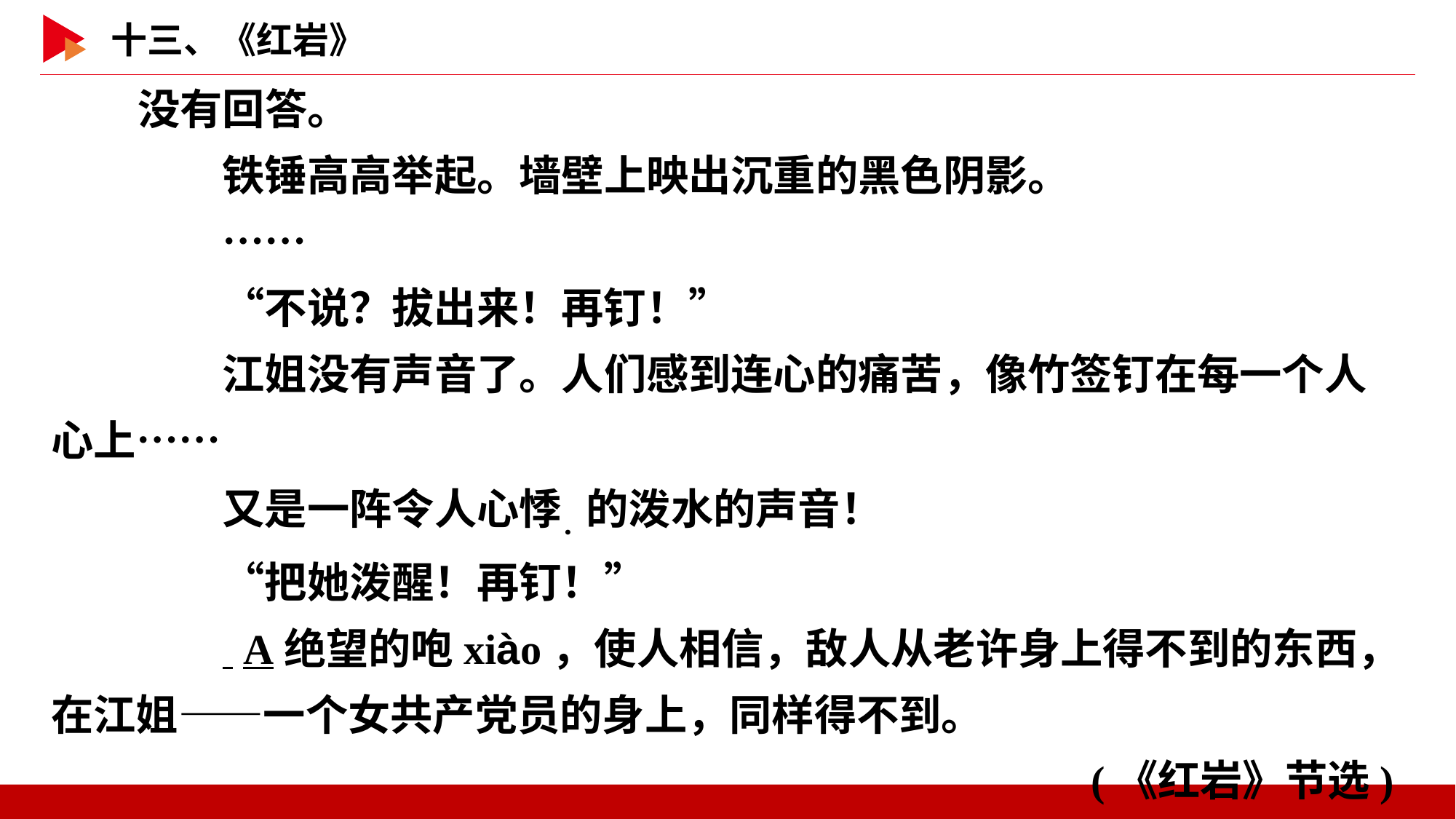

没有回答。
　　铁锤高高举起。墙壁上映出沉重的黑色阴影。
　　……
　　“不说？拔出来！再钉！”
　　江姐没有声音了。人们感到连心的痛苦，像竹签钉在每一个人心上……
　　又是一阵令人心悸．的泼水的声音！
　　“把她泼醒！再钉！”
　　 A绝望的咆xiào，使人相信，敌人从老许身上得不到的东西，在江姐——一个女共产党员的身上，同样得不到。
(《红岩》节选)